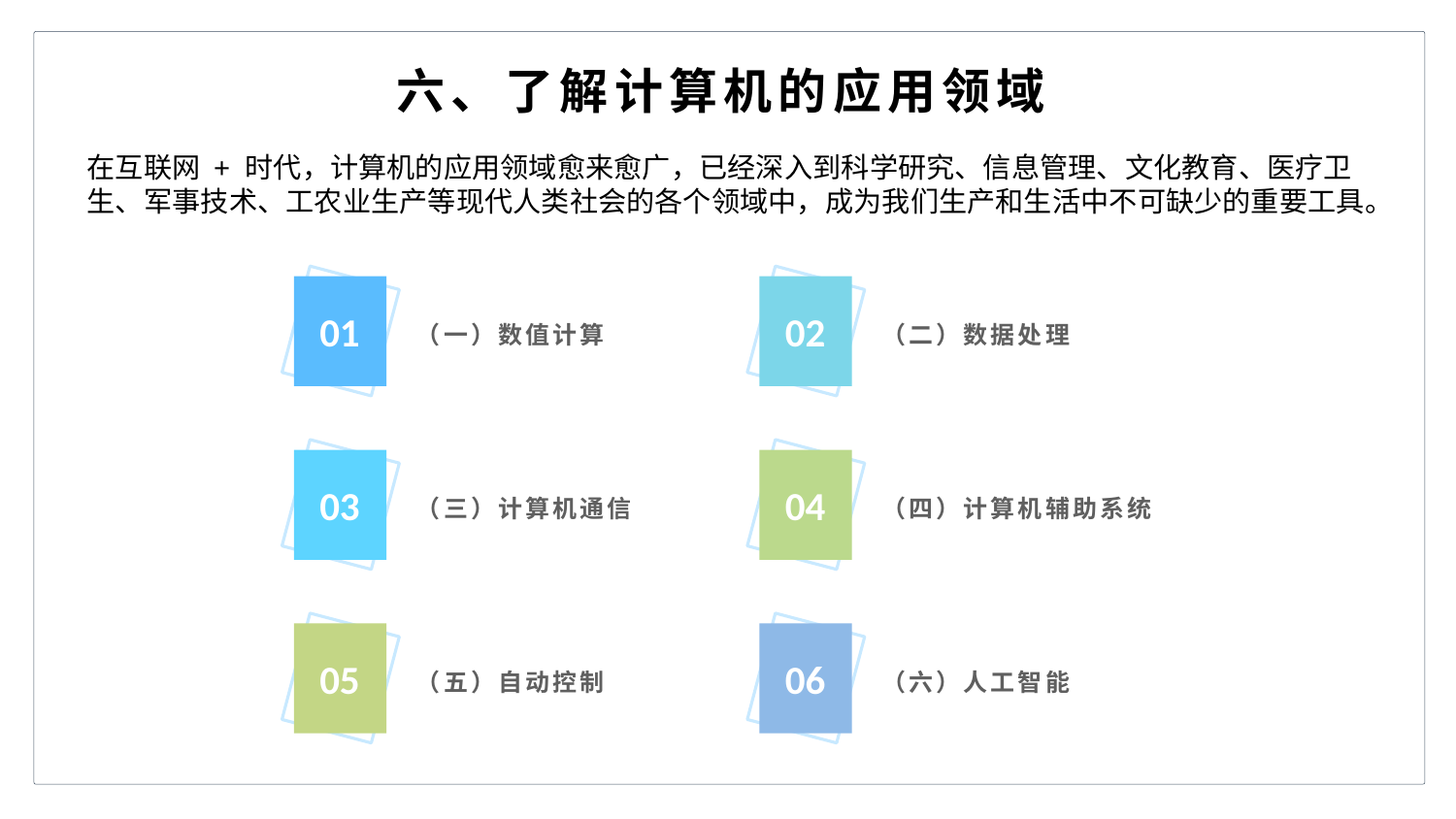

六、了解计算机的应用领域
在互联网 + 时代，计算机的应用领域愈来愈广，已经深入到科学研究、信息管理、文化教育、医疗卫生、军事技术、工农业生产等现代人类社会的各个领域中，成为我们生产和生活中不可缺少的重要工具。
（一）数值计算
（二）数据处理

01
02
（三）计算机通信
（四）计算机辅助系统

03
04
（五）自动控制
（六）人工智能

05
06